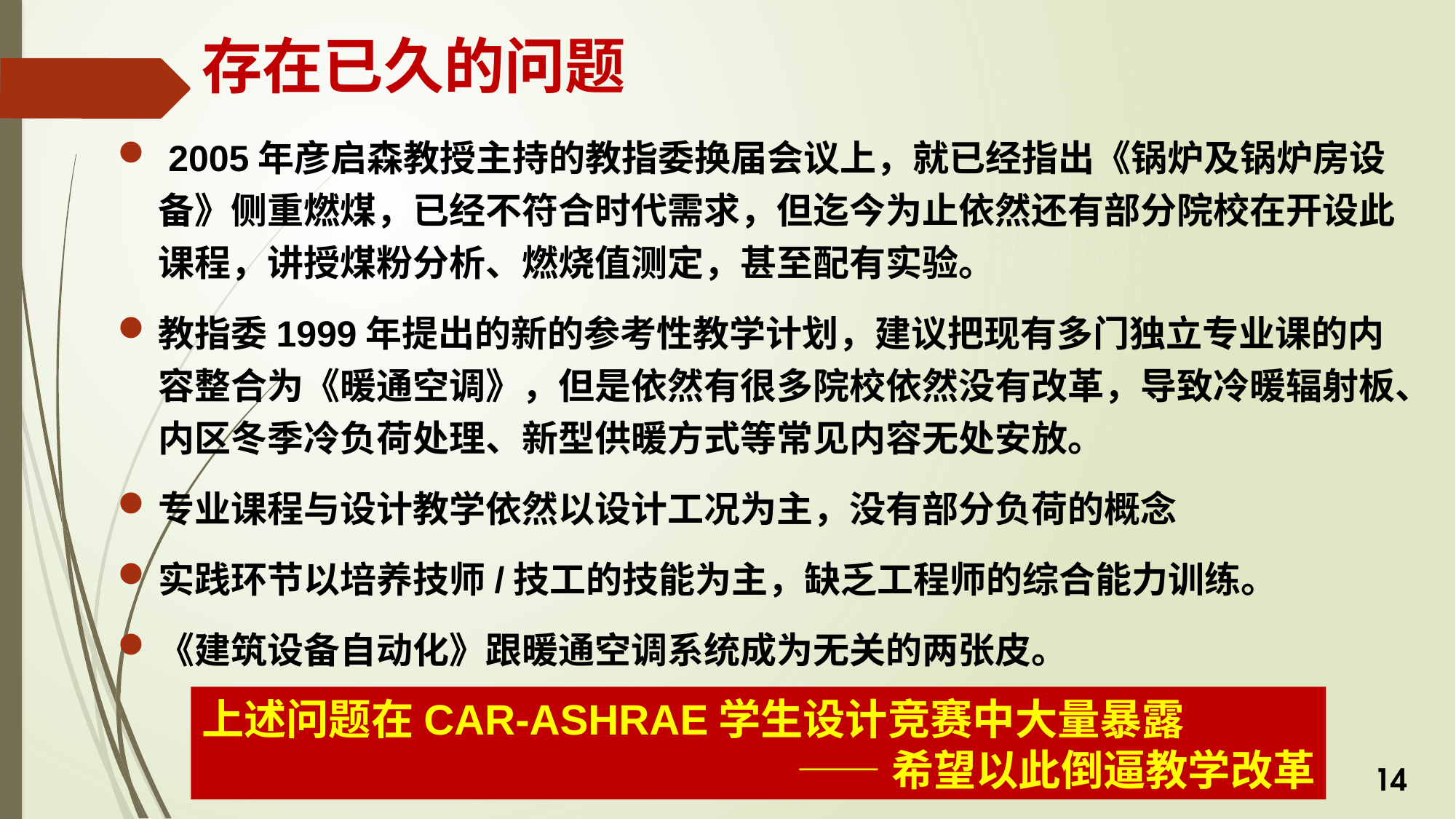

# 存在已久的问题
 2005年彦启森教授主持的教指委换届会议上，就已经指出《锅炉及锅炉房设备》侧重燃煤，已经不符合时代需求，但迄今为止依然还有部分院校在开设此课程，讲授煤粉分析、燃烧值测定，甚至配有实验。
教指委1999年提出的新的参考性教学计划，建议把现有多门独立专业课的内容整合为《暖通空调》，但是依然有很多院校依然没有改革，导致冷暖辐射板、内区冬季冷负荷处理、新型供暖方式等常见内容无处安放。
专业课程与设计教学依然以设计工况为主，没有部分负荷的概念
实践环节以培养技师/技工的技能为主，缺乏工程师的综合能力训练。
《建筑设备自动化》跟暖通空调系统成为无关的两张皮。
上述问题在CAR-ASHRAE学生设计竞赛中大量暴露
——希望以此倒逼教学改革
14